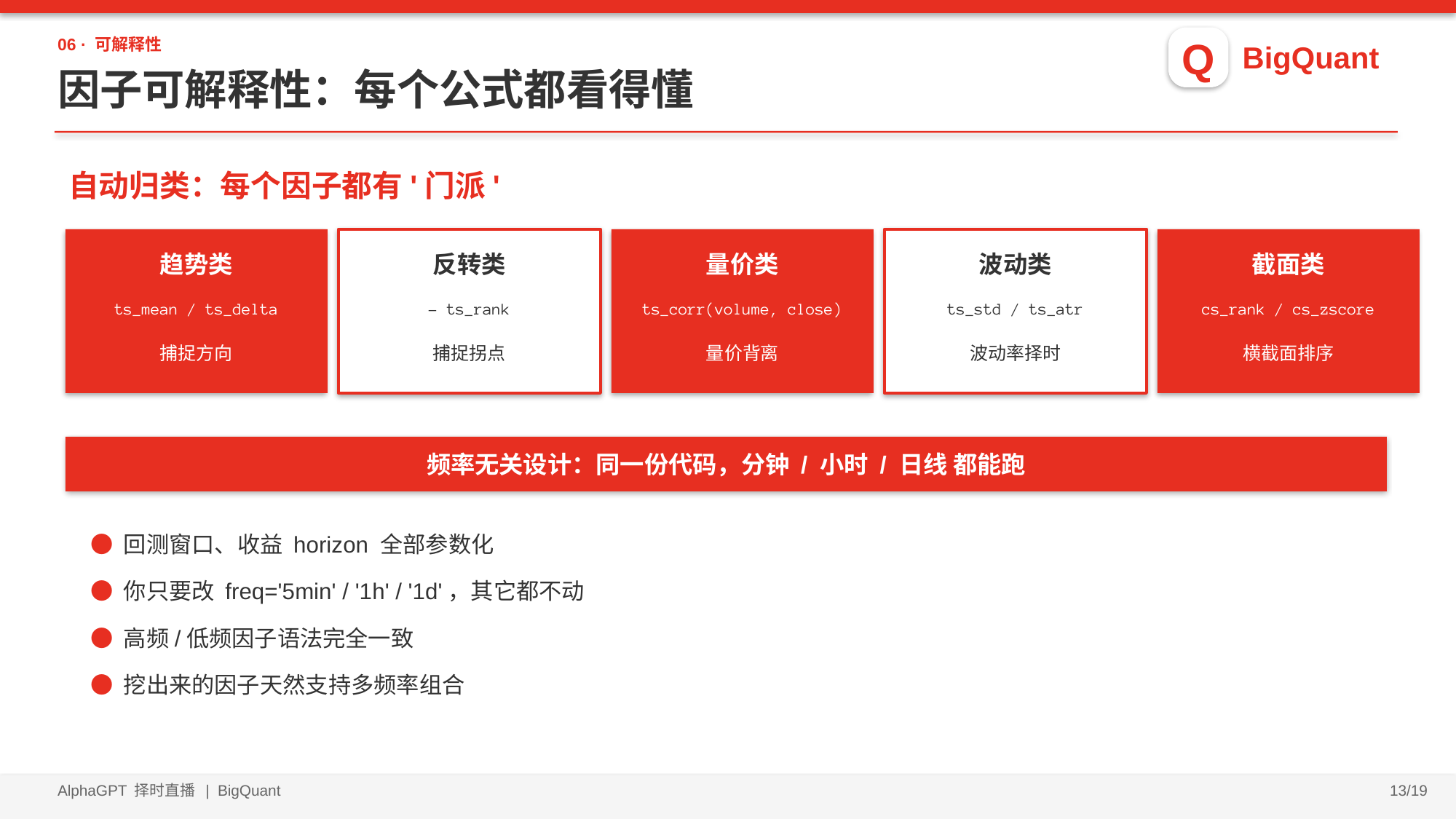

Q
BigQuant
06 · 可解释性
因子可解释性：每个公式都看得懂

自动归类：每个因子都有'门派'

趋势类
反转类
量价类
波动类
截面类
ts_mean / ts_delta
− ts_rank
ts_corr(volume, close)
ts_std / ts_atr
cs_rank / cs_zscore
捕捉方向
捕捉拐点
量价背离
波动率择时
横截面排序

频率无关设计：同一份代码，分钟 / 小时 / 日线 都能跑
● 回测窗口、收益 horizon 全部参数化
● 你只要改 freq='5min' / '1h' / '1d'，其它都不动
● 高频/低频因子语法完全一致
● 挖出来的因子天然支持多频率组合

AlphaGPT 择时直播  |  BigQuant
13/19